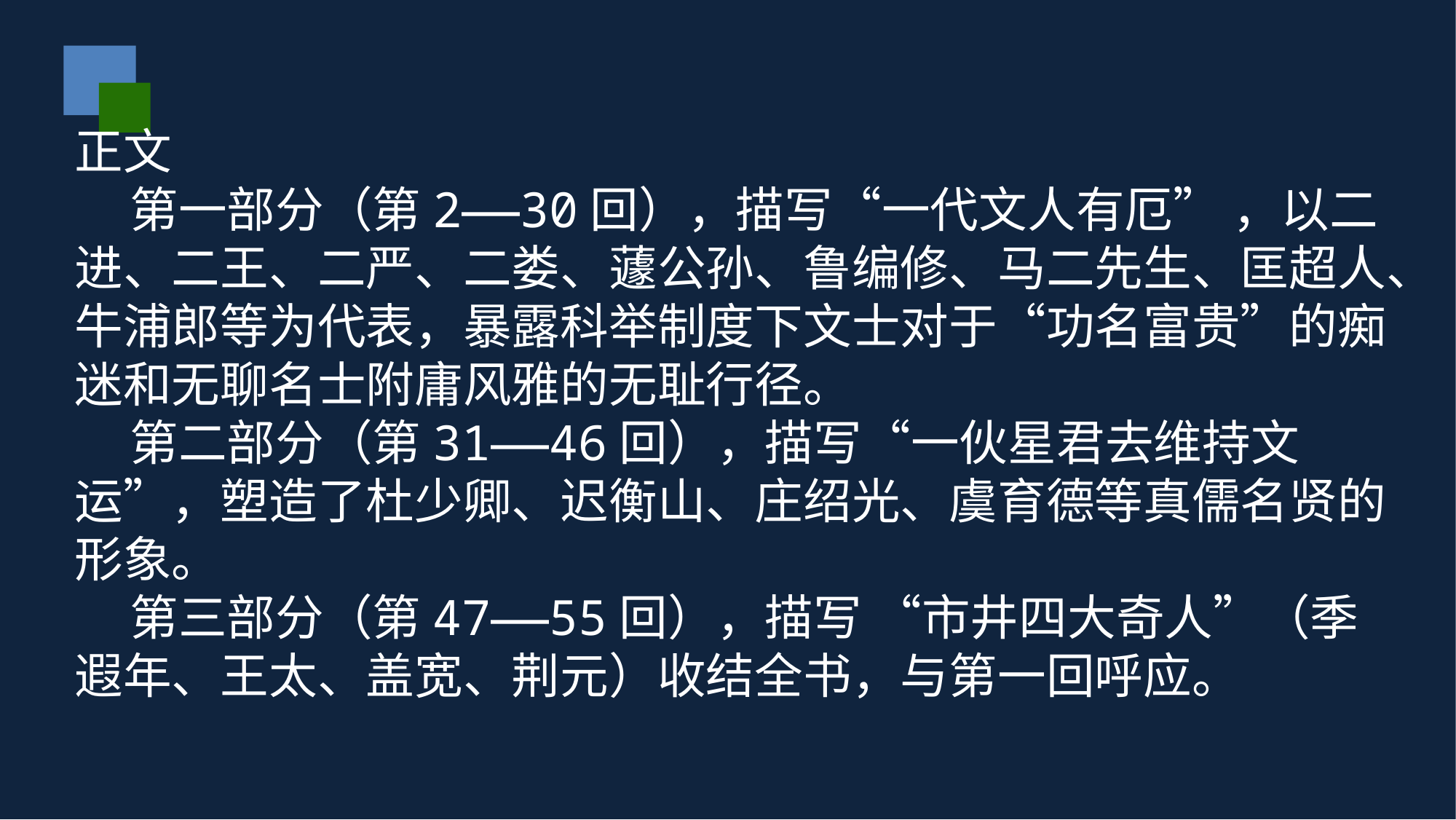

正文
    第一部分（第2——30回），描写“一代文人有厄” ，以二进、二王、二严、二娄、蘧公孙、鲁编修、马二先生、匡超人、牛浦郎等为代表，暴露科举制度下文士对于“功名富贵”的痴迷和无聊名士附庸风雅的无耻行径。
    第二部分（第31——46回），描写“一伙星君去维持文运”，塑造了杜少卿、迟衡山、庄绍光、虞育德等真儒名贤的形象。
    第三部分（第47——55回），描写 “市井四大奇人”（季遐年、王太、盖宽、荆元）收结全书，与第一回呼应。